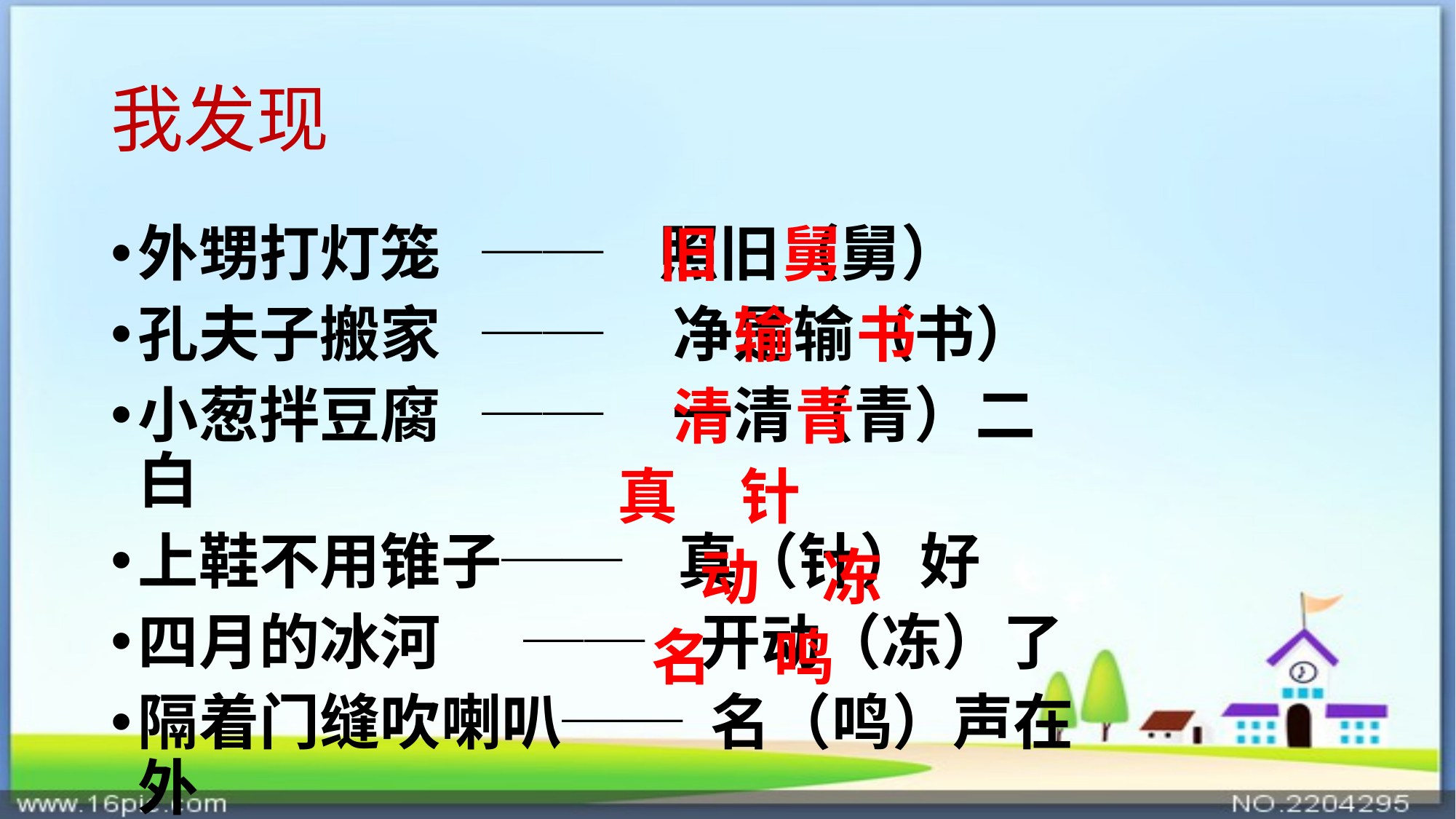

# 我发现
旧
舅
外甥打灯笼   ──    照旧（舅）
孔夫子搬家   ──     净是输（书）
小葱拌豆腐   ──     一清（青）二白
上鞋不用锥子──    真（针）好
四月的冰河      ──    开动（冻）了
隔着门缝吹喇叭──  名（鸣）声在外
书
输
清
青
针
真
动
冻
鸣
名